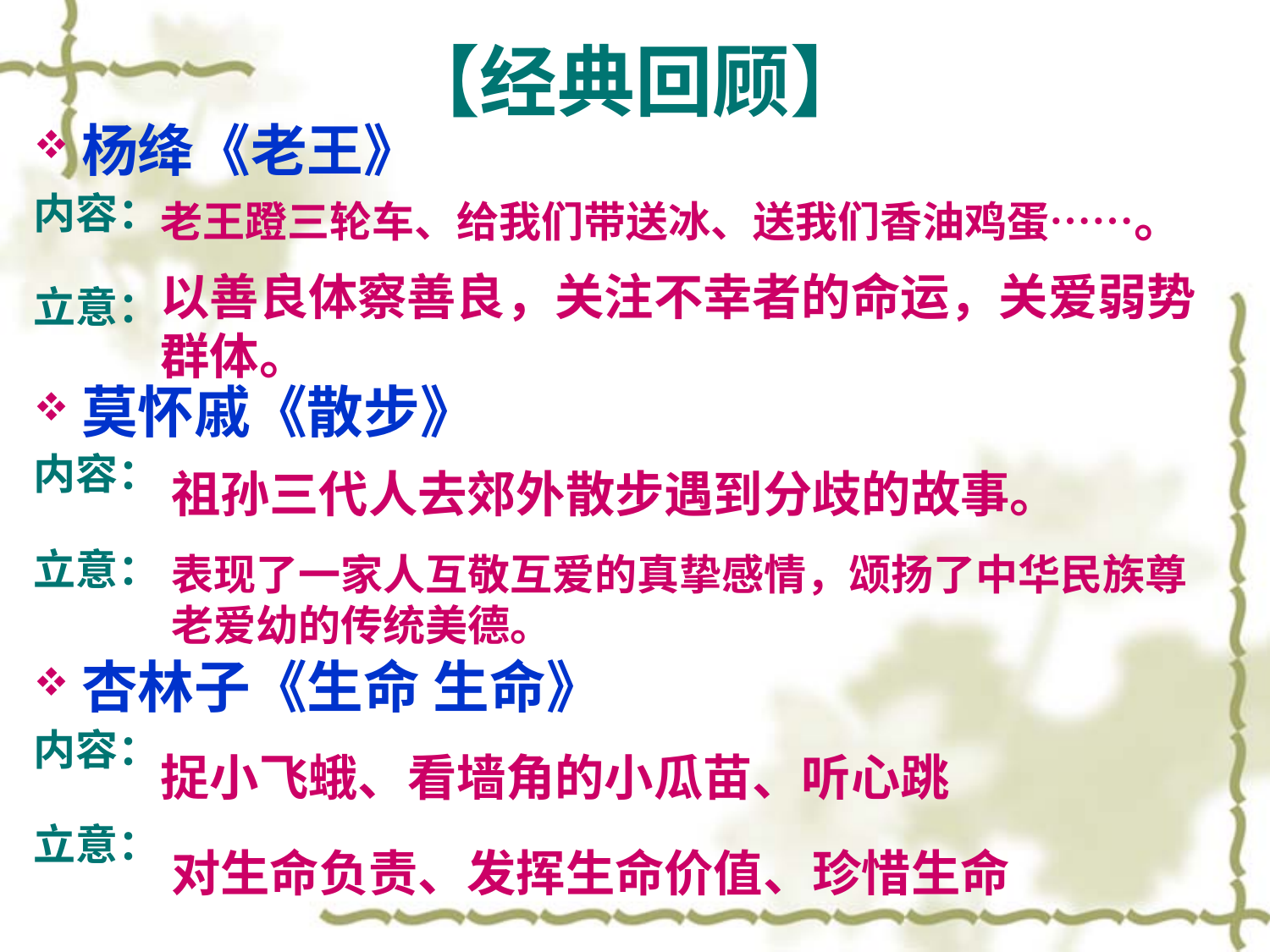

# 【经典回顾】
杨绛《老王》
内容：

立意：

莫怀戚《散步》
内容：

立意：

杏林子《生命 生命》
内容：

立意：

老王蹬三轮车、给我们带送冰、送我们香油鸡蛋……。
以善良体察善良，关注不幸者的命运，关爱弱势群体。
祖孙三代人去郊外散步遇到分歧的故事。
表现了一家人互敬互爱的真挚感情，颂扬了中华民族尊老爱幼的传统美德。
捉小飞蛾、看墙角的小瓜苗、听心跳
对生命负责、发挥生命价值、珍惜生命